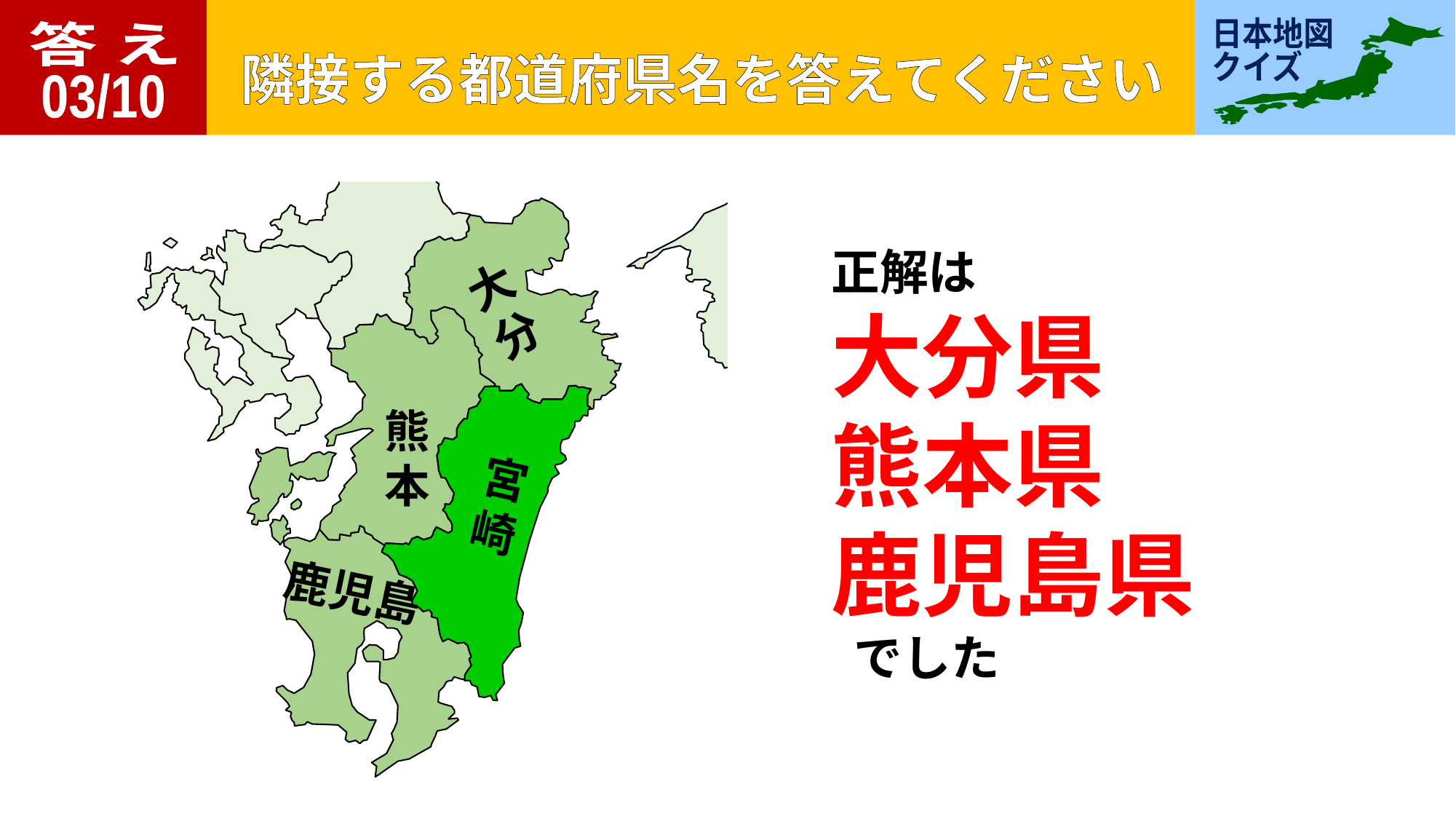

答 え
03/10

大
分
熊
本
宮
崎
鹿児島
正解は
大分県
熊本県
鹿児島県
 でした